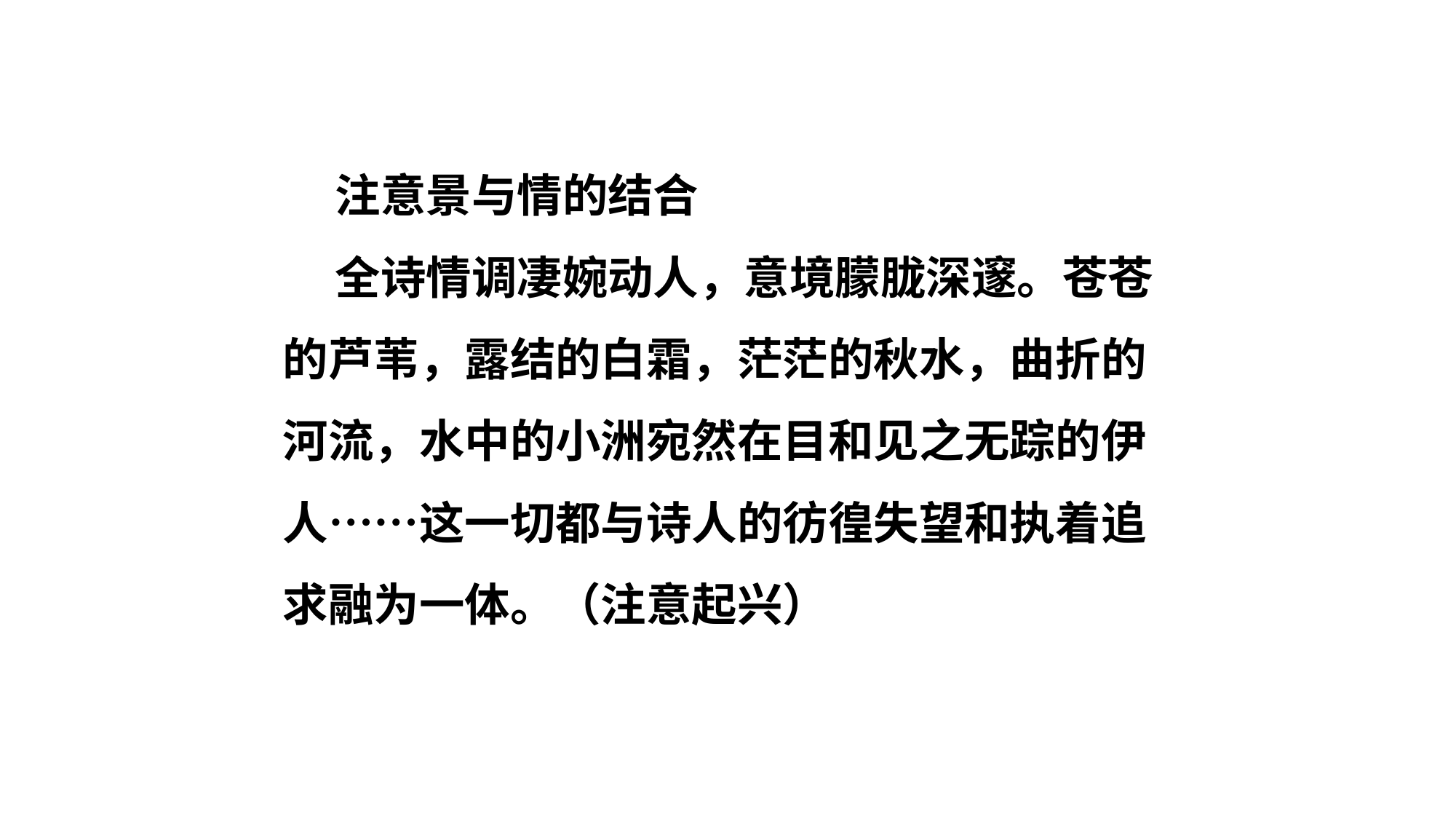

注意景与情的结合
    全诗情调凄婉动人，意境朦胧深邃。苍苍的芦苇，露结的白霜，茫茫的秋水，曲折的河流，水中的小洲宛然在目和见之无踪的伊人……这一切都与诗人的彷徨失望和执着追求融为一体。（注意起兴）